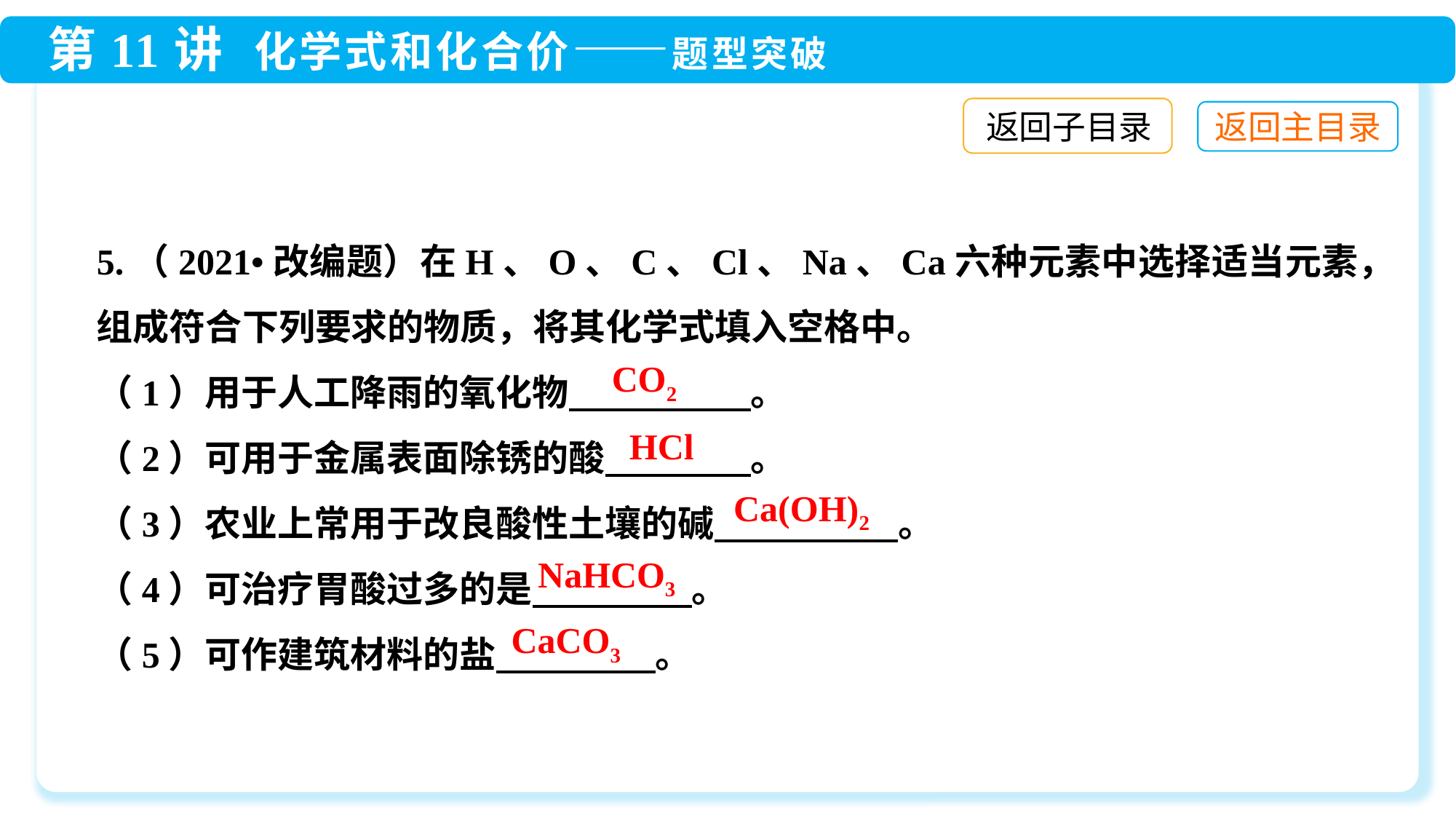

返回子目录
5.（2021•改编题）在H、O、C、Cl、Na、Ca六种元素中选择适当元素，组成符合下列要求的物质，将其化学式填入空格中。
（1）用于人工降雨的氧化物　　　　　。
（2）可用于金属表面除锈的酸　　　　。
（3）农业上常用于改良酸性土壤的碱　                  。
（4）可治疗胃酸过多的是　               。
（5）可作建筑材料的盐　               。
CO2
HCl
Ca(OH)2
NaHCO3
CaCO3